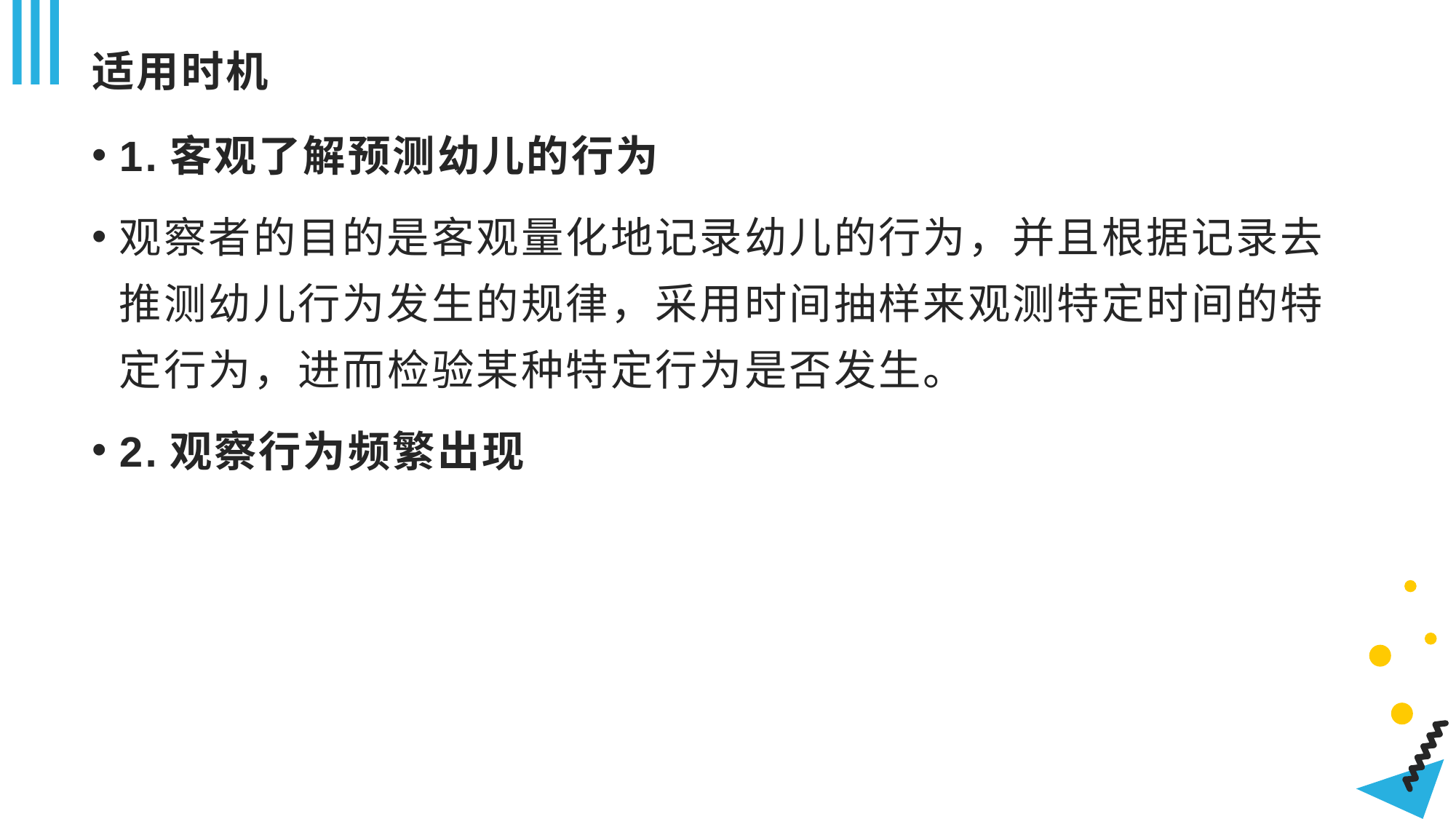

# 适用时机
1.客观了解预测幼儿的行为
观察者的目的是客观量化地记录幼儿的行为，并且根据记录去推测幼儿行为发生的规律，采用时间抽样来观测特定时间的特定行为，进而检验某种特定行为是否发生。
2.观察行为频繁出现